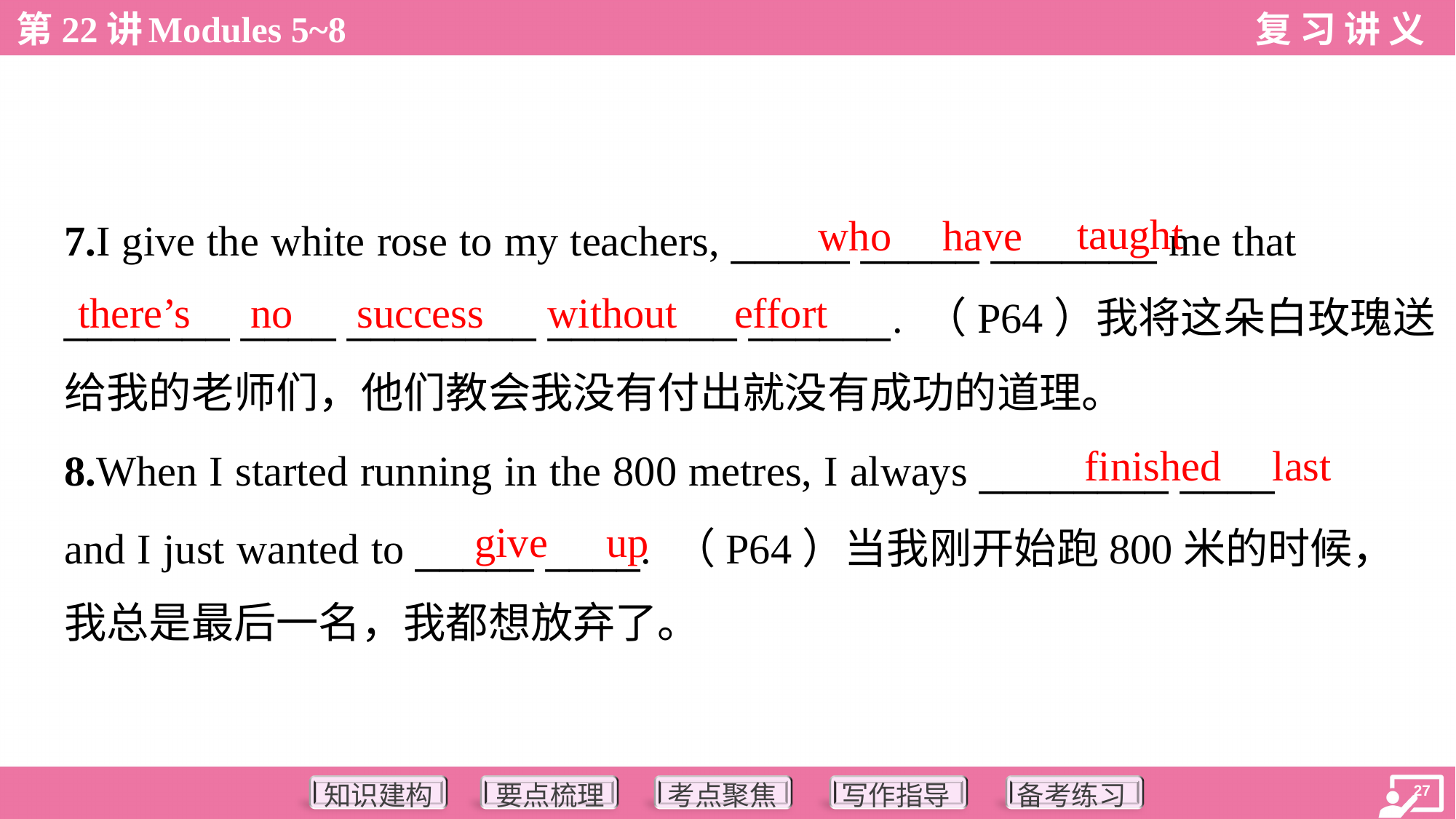

taught
who
have
7.I give the white rose to my teachers, _____ _____ _______ me that
_______ ____ ________ ________ ______. （P64）我将这朵白玫瑰送
给我的老师们，他们教会我没有付出就没有成功的道理。
there’s
no
success
without
effort
finished
last
8.When I started running in the 800 metres, I always ________ ____
and I just wanted to _____ ____. （P64）当我刚开始跑800米的时候，
我总是最后一名，我都想放弃了。
give
up